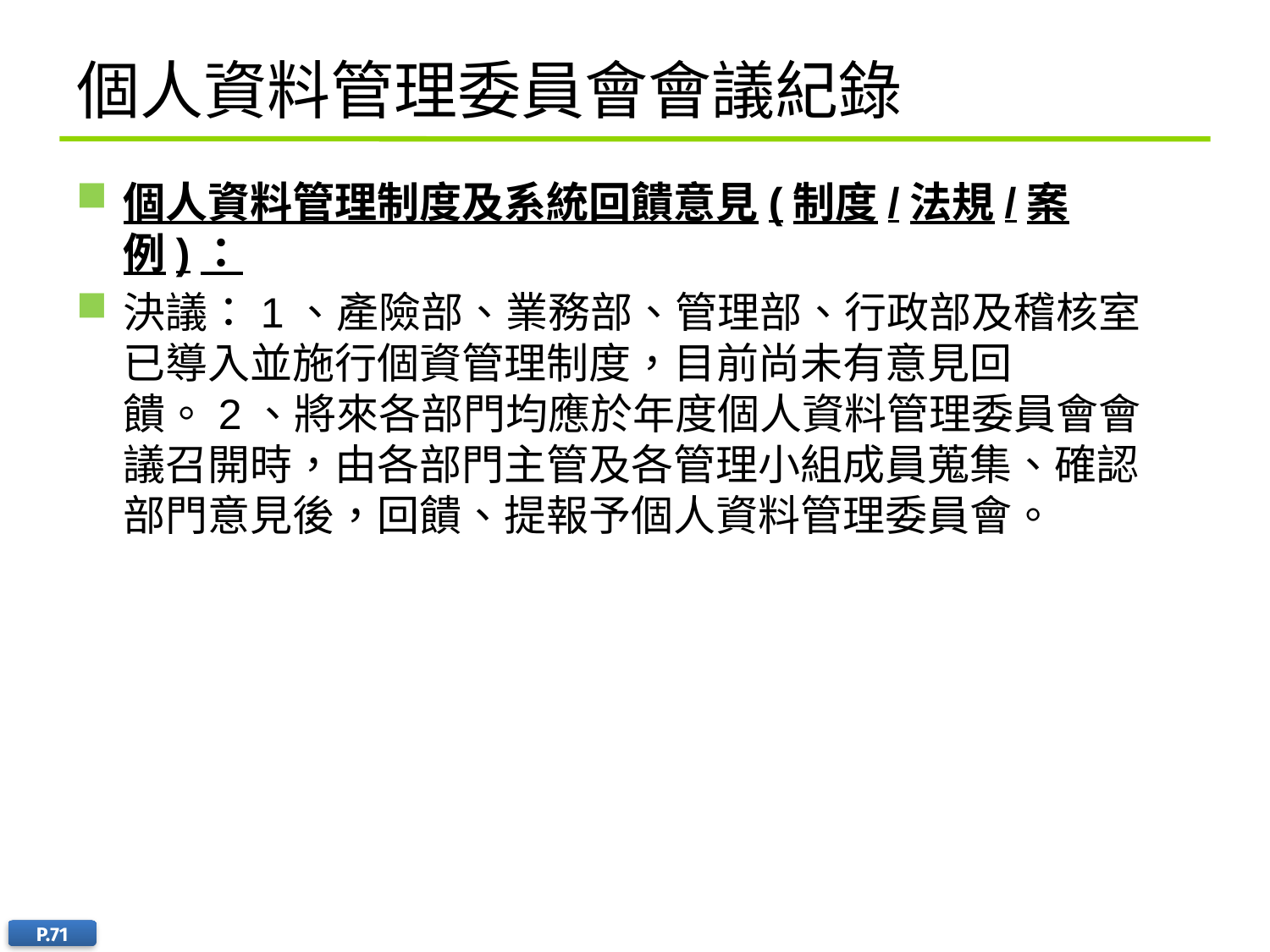

# 個人資料管理委員會會議紀錄
個人資料管理制度及系統回饋意見(制度/法規/案例)：
決議：1、產險部、業務部、管理部、行政部及稽核室已導入並施行個資管理制度，目前尚未有意見回饋。2、將來各部門均應於年度個人資料管理委員會會議召開時，由各部門主管及各管理小組成員蒐集、確認部門意見後，回饋、提報予個人資料管理委員會。